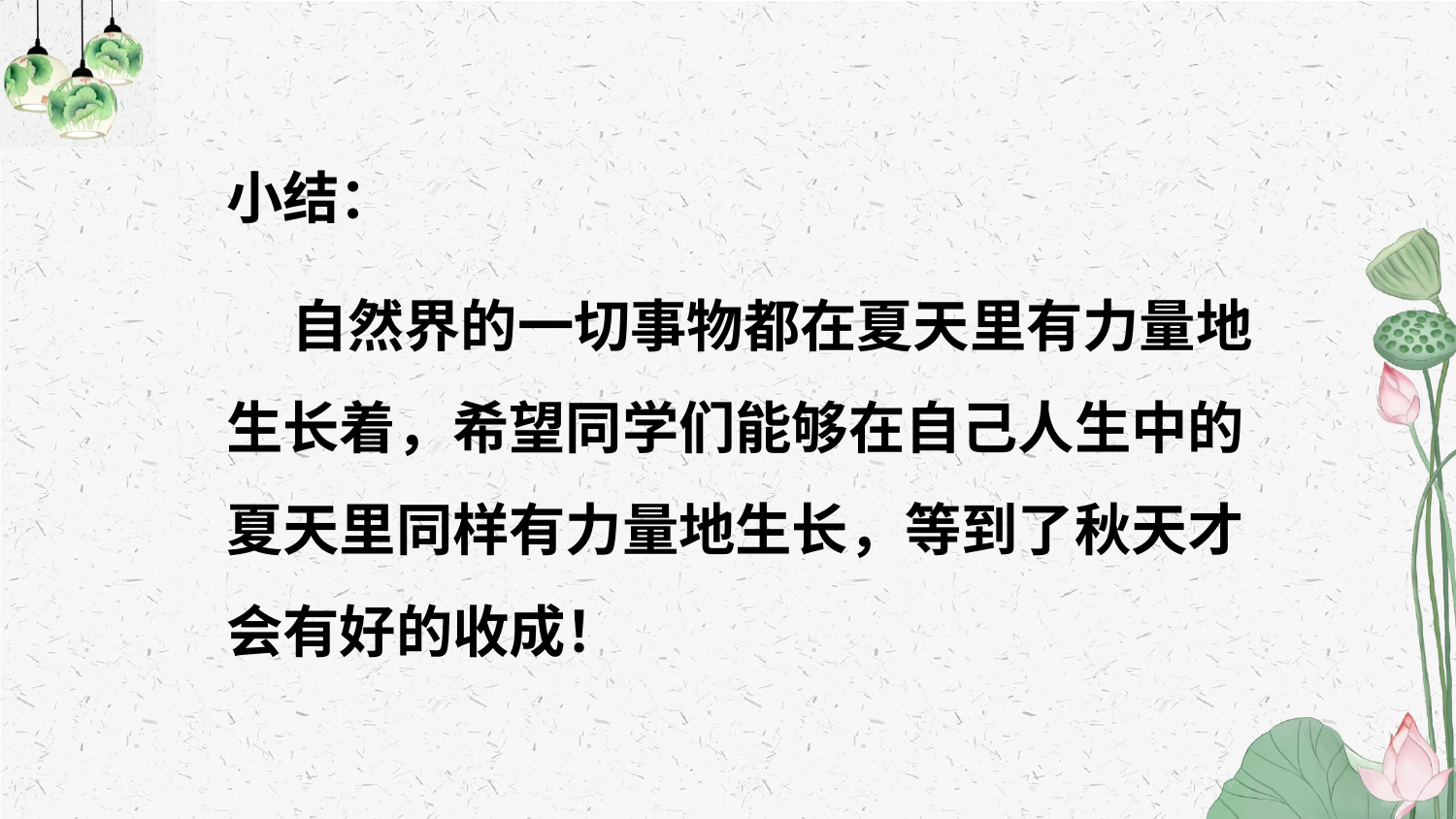

小结：
    自然界的一切事物都在夏天里有力量地生长着，希望同学们能够在自己人生中的夏天里同样有力量地生长，等到了秋天才会有好的收成！